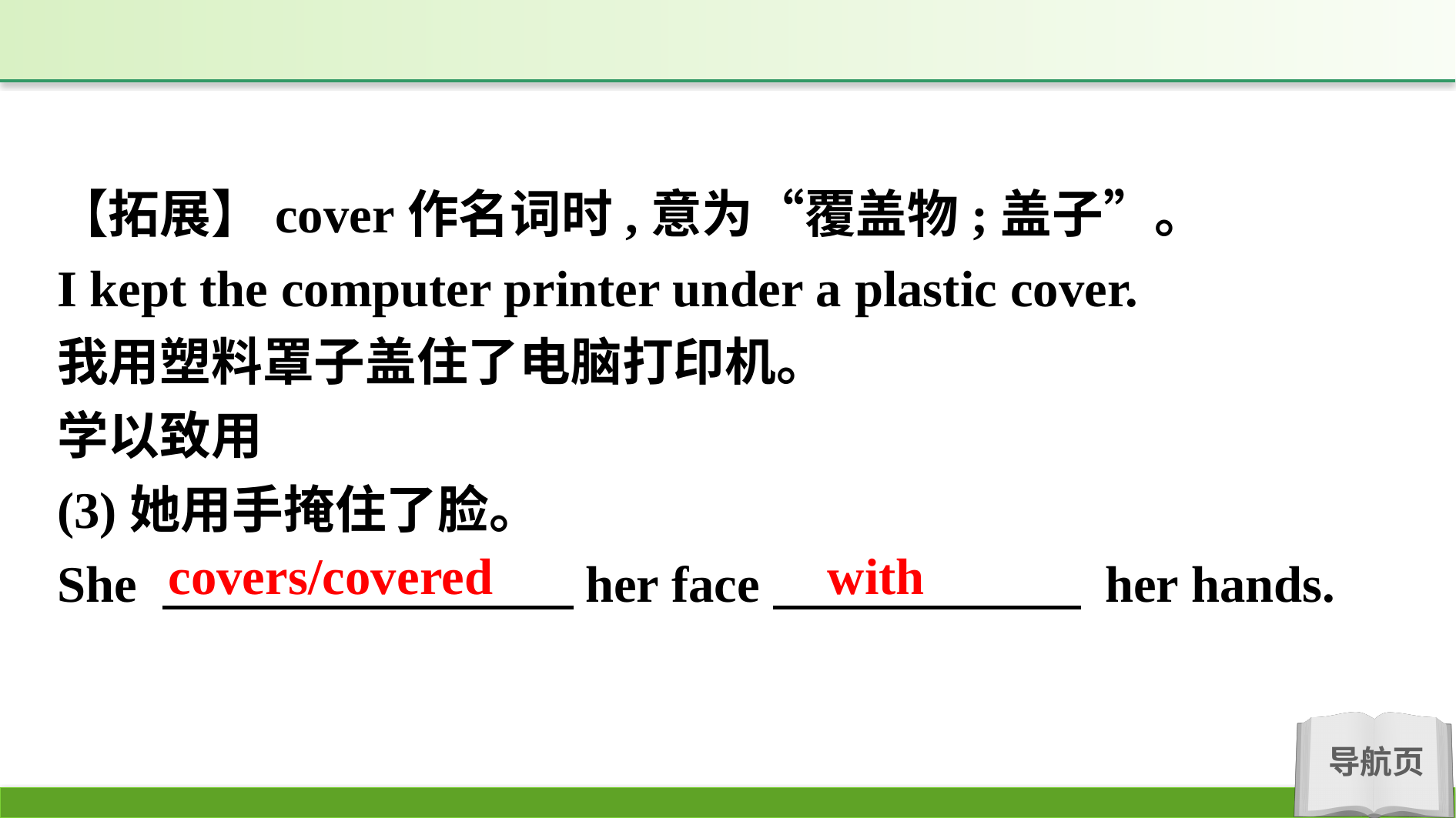

【拓展】cover作名词时,意为“覆盖物;盖子”。
I kept the computer printer under a plastic cover.
我用塑料罩子盖住了电脑打印机。
学以致用
(3)她用手掩住了脸。
She 　　　　　　　　her face　　　　　　 her hands.
covers/covered                          with